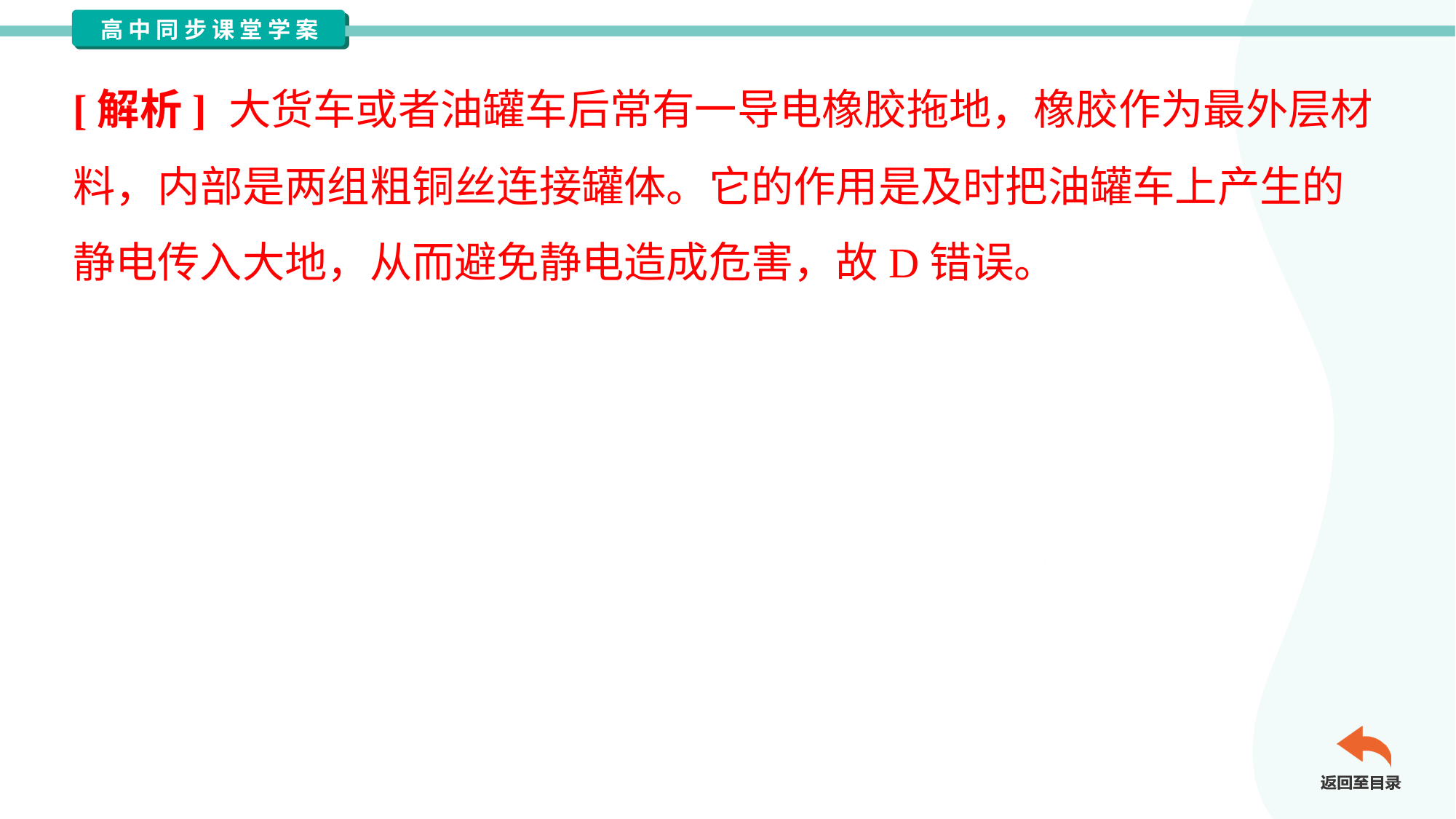

[解析] 大货车或者油罐车后常有一导电橡胶拖地，橡胶作为最外层材
料，内部是两组粗铜丝连接罐体。它的作用是及时把油罐车上产生的
静电传入大地，从而避免静电造成危害，故D错误。